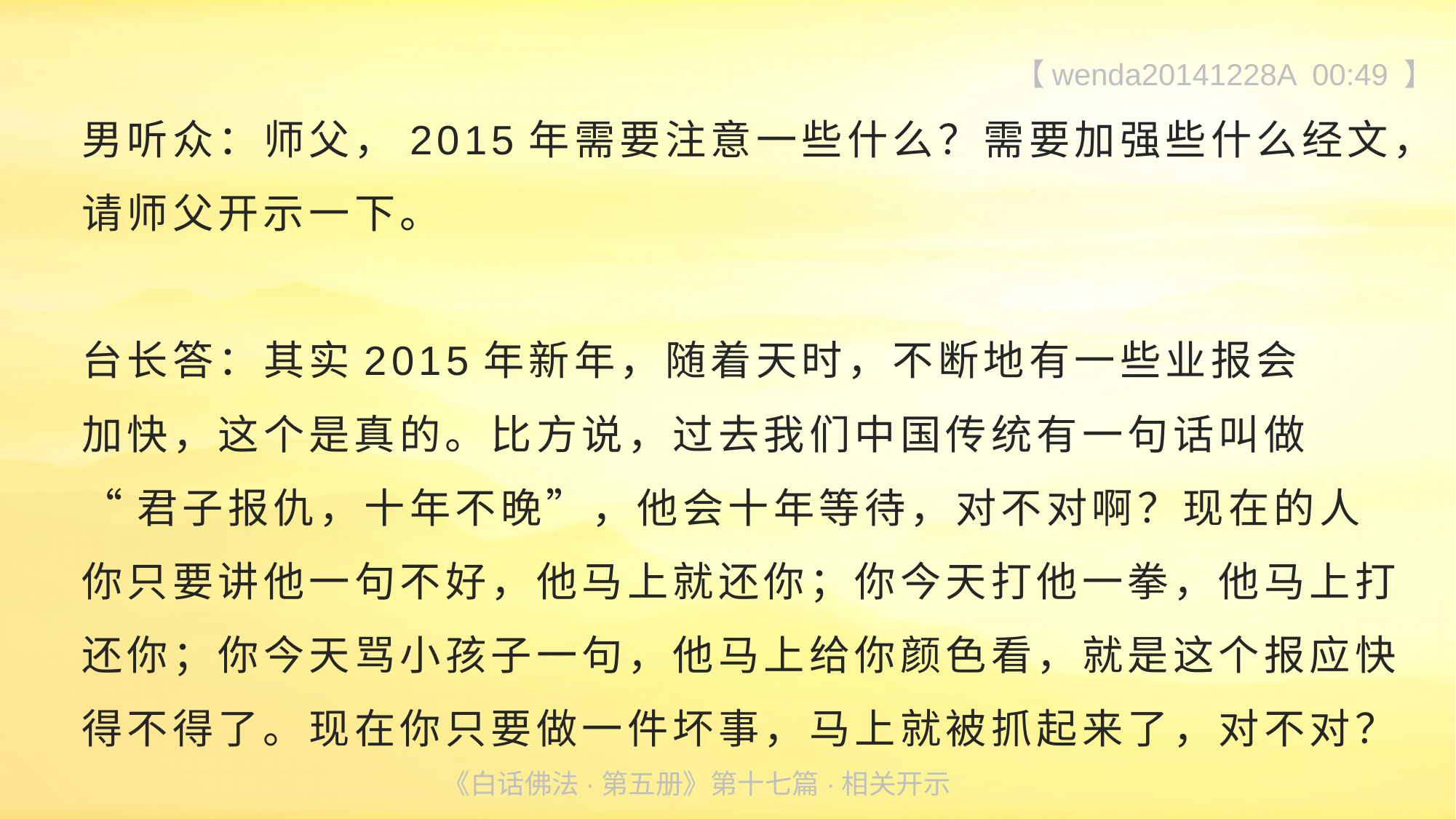

【wenda20141228A  00:49 】
男听众：师父，2015年需要注意一些什么？需要加强些什么经文，请师父开示一下。

台长答：其实2015年新年，随着天时，不断地有一些业报会
加快，这个是真的。比方说，过去我们中国传统有一句话叫做
“君子报仇，十年不晚”，他会十年等待，对不对啊？现在的人
你只要讲他一句不好，他马上就还你；你今天打他一拳，他马上打还你；你今天骂小孩子一句，他马上给你颜色看，就是这个报应快得不得了。现在你只要做一件坏事，马上就被抓起来了，对不对？
《白话佛法·第五册》第十七篇·相关开示